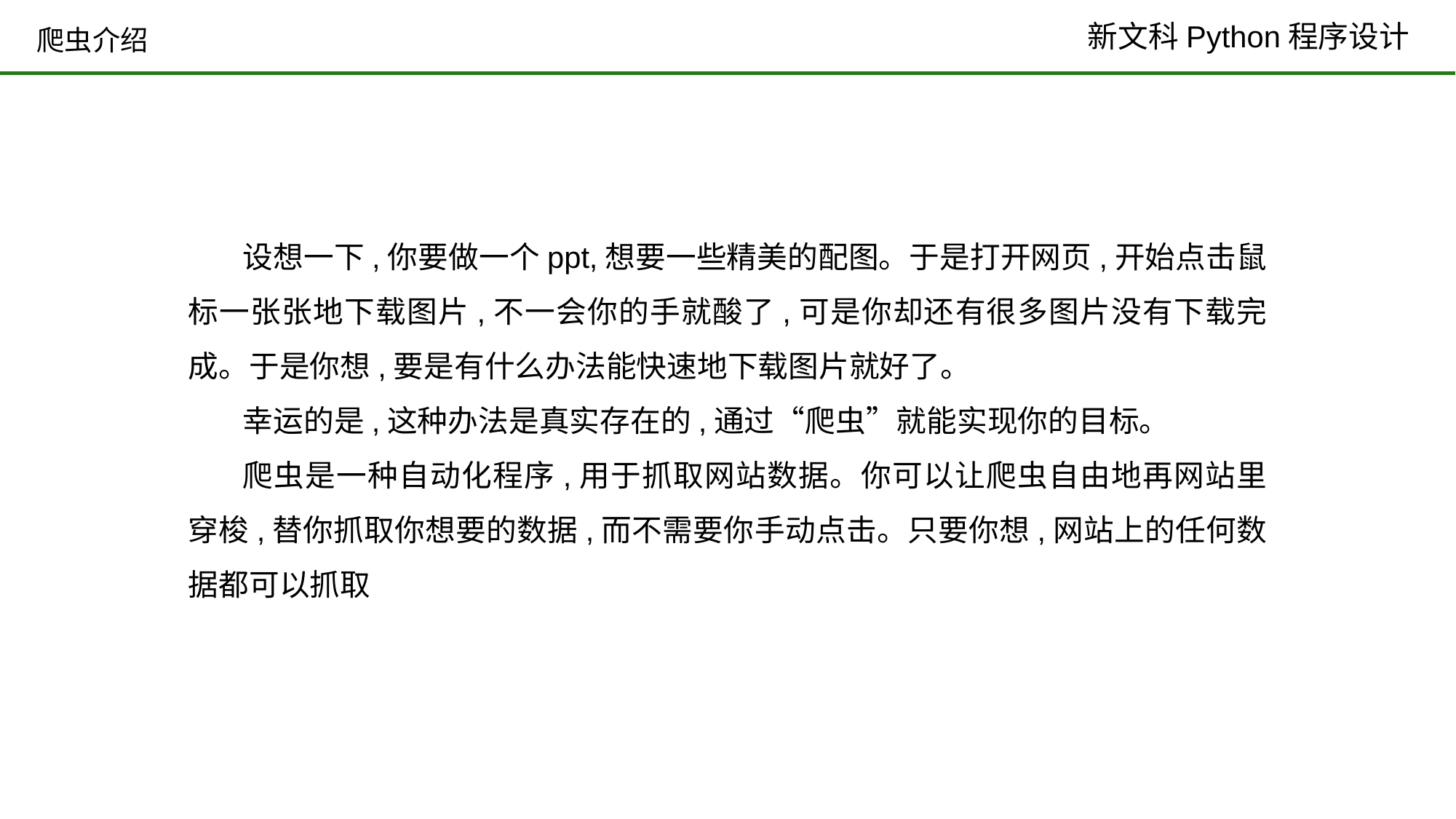

# 爬虫介绍
设想一下,你要做一个ppt,想要一些精美的配图。于是打开网页,开始点击鼠标一张张地下载图片,不一会你的手就酸了,可是你却还有很多图片没有下载完成。于是你想,要是有什么办法能快速地下载图片就好了。
幸运的是,这种办法是真实存在的,通过“爬虫”就能实现你的目标。
爬虫是一种自动化程序,用于抓取网站数据。你可以让爬虫自由地再网站里穿梭,替你抓取你想要的数据,而不需要你手动点击。只要你想,网站上的任何数据都可以抓取